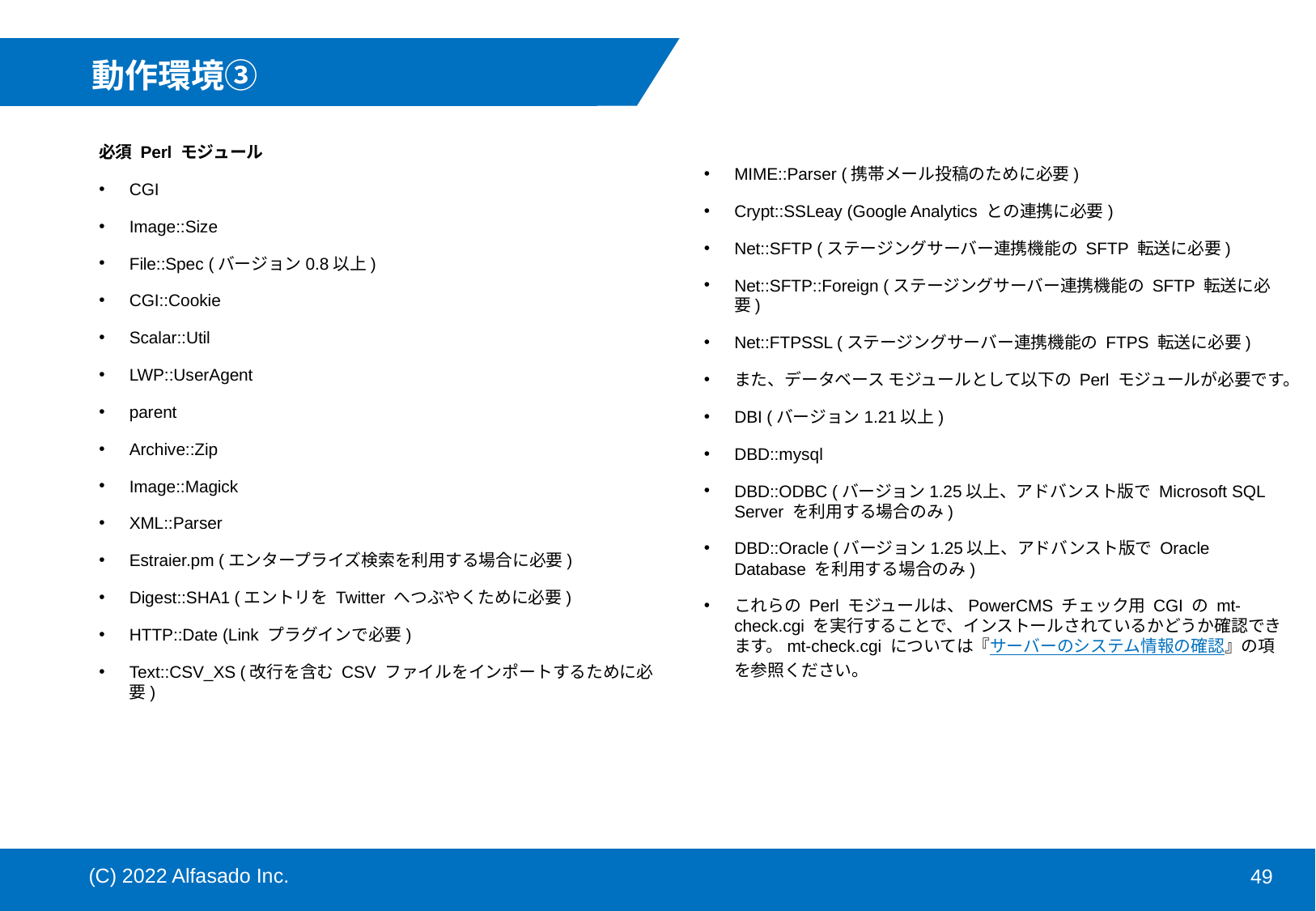

# 動作環境③

MIME::Parser (携帯メール投稿のために必要)
Crypt::SSLeay (Google Analytics との連携に必要)
Net::SFTP (ステージングサーバー連携機能の SFTP 転送に必要)
Net::SFTP::Foreign (ステージングサーバー連携機能の SFTP 転送に必要)
Net::FTPSSL (ステージングサーバー連携機能の FTPS 転送に必要)
また、データベース モジュールとして以下の Perl モジュールが必要です。
DBI (バージョン1.21以上)
DBD::mysql
DBD::ODBC (バージョン1.25以上、アドバンスト版で Microsoft SQL Server を利用する場合のみ)
DBD::Oracle (バージョン1.25以上、アドバンスト版で Oracle Database を利用する場合のみ)
これらの Perl モジュールは、PowerCMS チェック用 CGI の mt-check.cgi を実行することで、インストールされているかどうか確認できます。mt-check.cgi については『サーバーのシステム情報の確認』の項を参照ください。

必須 Perl モジュール
CGI
Image::Size
File::Spec (バージョン0.8以上)
CGI::Cookie
Scalar::Util
LWP::UserAgent
parent
Archive::Zip
Image::Magick
XML::Parser
Estraier.pm (エンタープライズ検索を利用する場合に必要)
Digest::SHA1 (エントリを Twitter へつぶやくために必要)
HTTP::Date (Link プラグインで必要)
Text::CSV_XS (改行を含む CSV ファイルをインポートするために必要)
(C) 2022 Alfasado Inc.
49